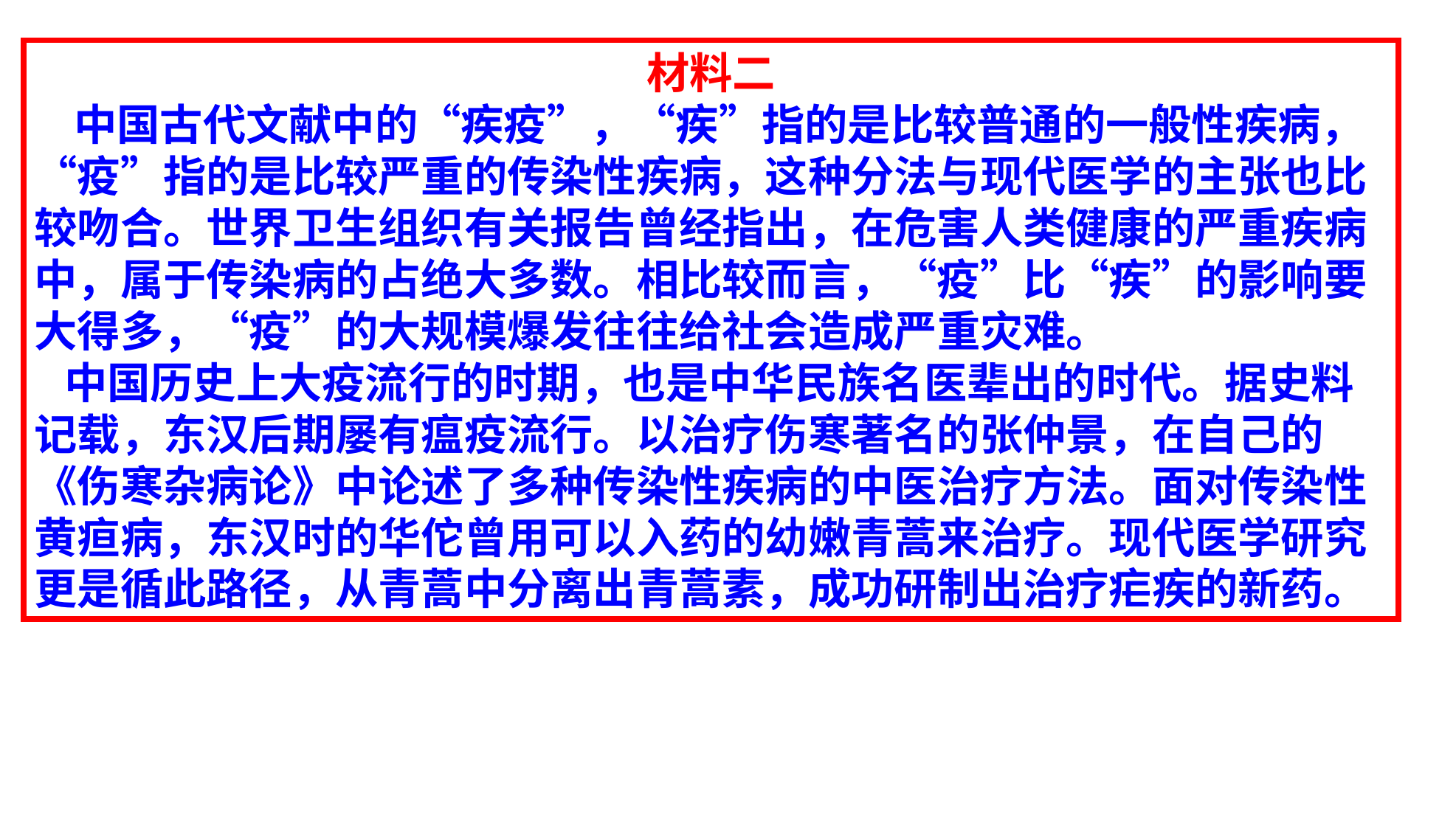

材料二
   中国古代文献中的“疾疫”，“疾”指的是比较普通的一般性疾病，“疫”指的是比较严重的传染性疾病，这种分法与现代医学的主张也比较吻合。世界卫生组织有关报告曾经指出，在危害人类健康的严重疾病中，属于传染病的占绝大多数。相比较而言，“疫”比“疾”的影响要大得多，“疫”的大规模爆发往往给社会造成严重灾难。
  中国历史上大疫流行的时期，也是中华民族名医辈出的时代。据史料记载，东汉后期屡有瘟疫流行。以治疗伤寒著名的张仲景，在自己的《伤寒杂病论》中论述了多种传染性疾病的中医治疗方法。面对传染性黄疸病，东汉时的华佗曾用可以入药的幼嫩青蒿来治疗。现代医学研究更是循此路径，从青蒿中分离出青蒿素，成功研制出治疗疟疾的新药。